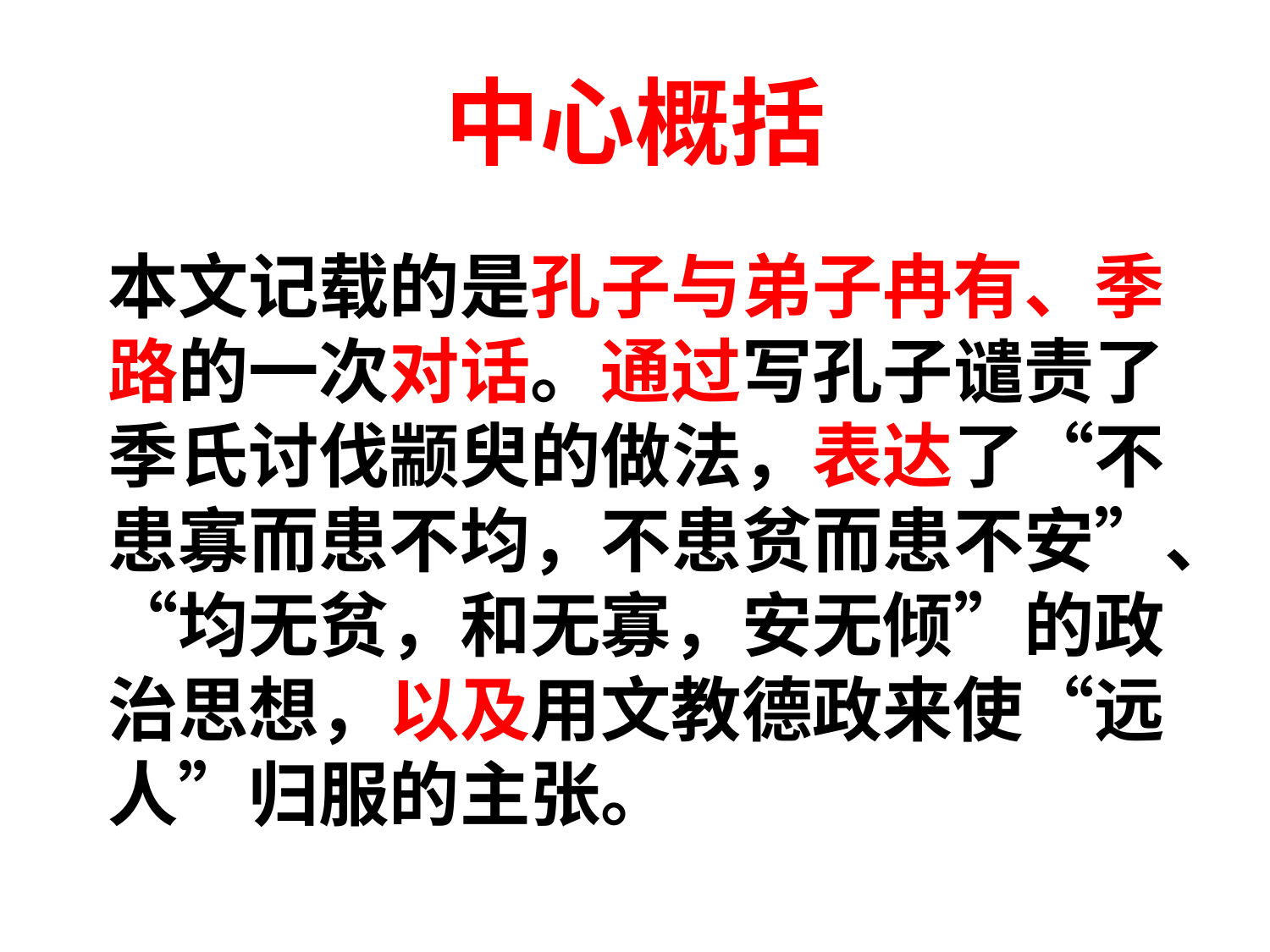

中心概括
本文记载的是孔子与弟子冉有、季路的一次对话。通过写孔子谴责了季氏讨伐颛臾的做法，表达了“不患寡而患不均，不患贫而患不安”、“均无贫，和无寡，安无倾”的政治思想，以及用文教德政来使“远人”归服的主张。